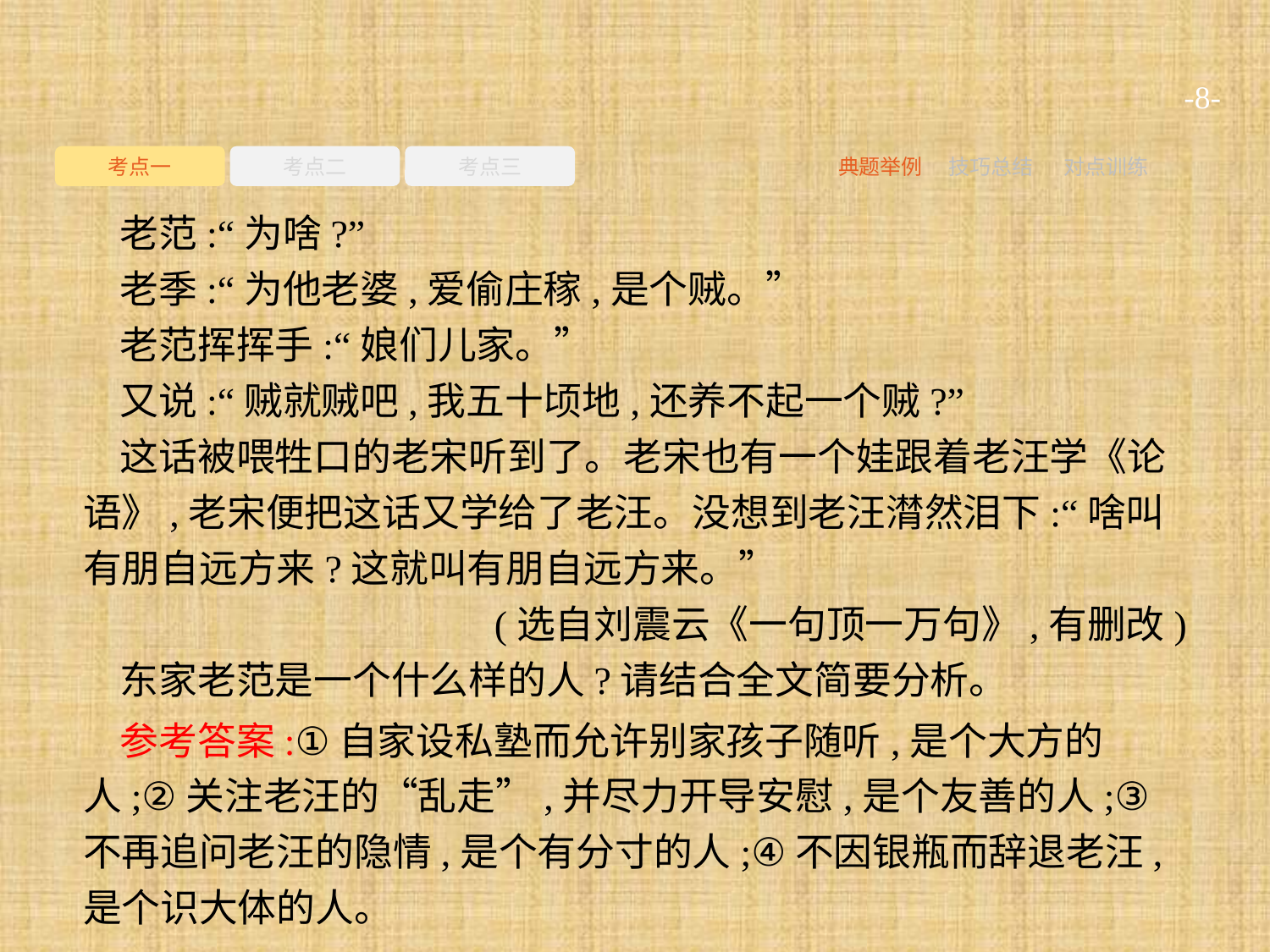

-8-
考点一
考点二
考点三
典题举例
技巧总结
对点训练
老范:“为啥?”
老季:“为他老婆,爱偷庄稼,是个贼。”
老范挥挥手:“娘们儿家。”
又说:“贼就贼吧,我五十顷地,还养不起一个贼?”
这话被喂牲口的老宋听到了。老宋也有一个娃跟着老汪学《论语》,老宋便把这话又学给了老汪。没想到老汪潸然泪下:“啥叫有朋自远方来?这就叫有朋自远方来。”
(选自刘震云《一句顶一万句》,有删改)
东家老范是一个什么样的人?请结合全文简要分析。
参考答案:①自家设私塾而允许别家孩子随听,是个大方的人;②关注老汪的“乱走”,并尽力开导安慰,是个友善的人;③不再追问老汪的隐情,是个有分寸的人;④不因银瓶而辞退老汪,是个识大体的人。